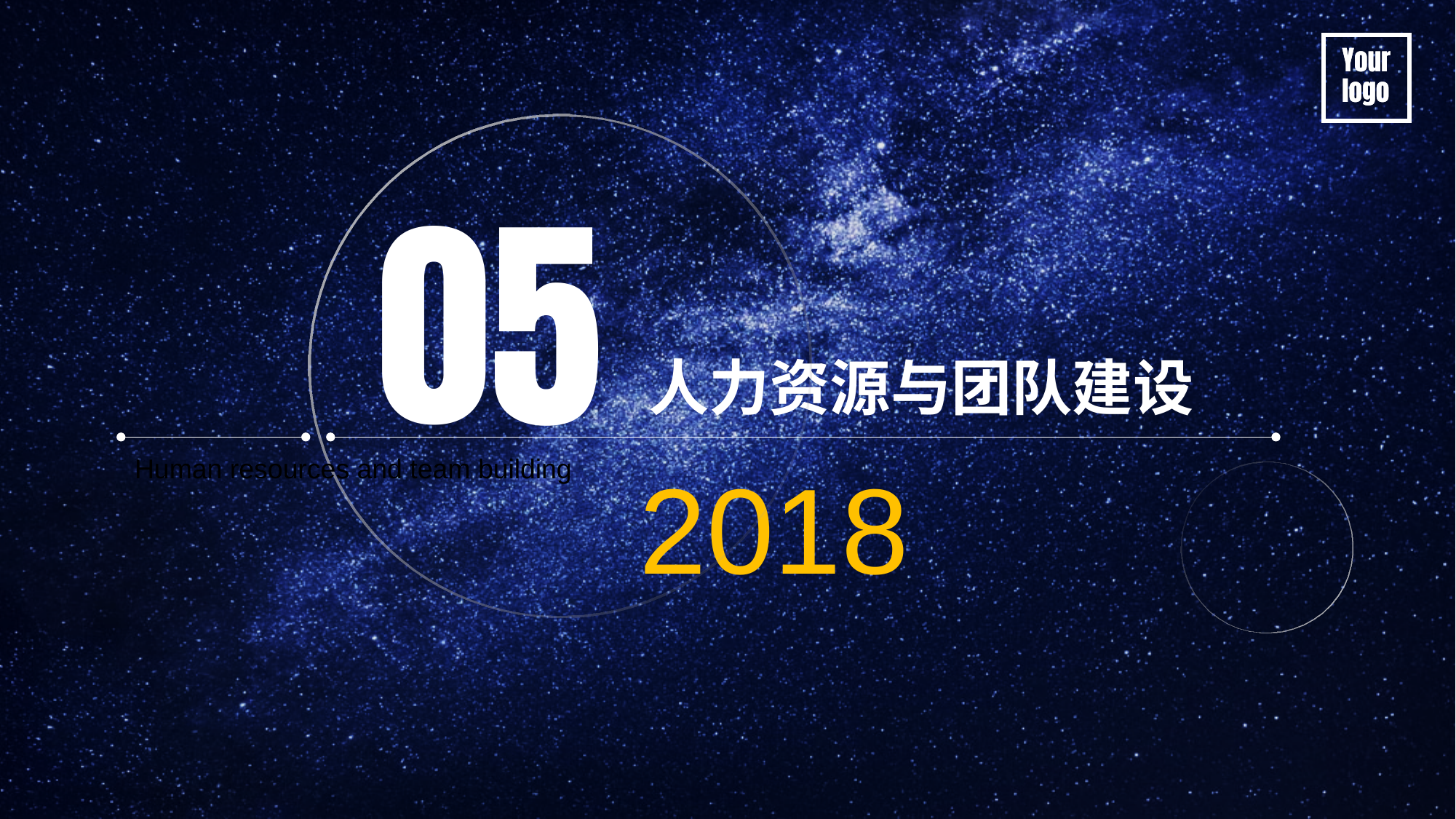

Your
logo

05
人力资源与团队建设
Human resources and team building
2018

.